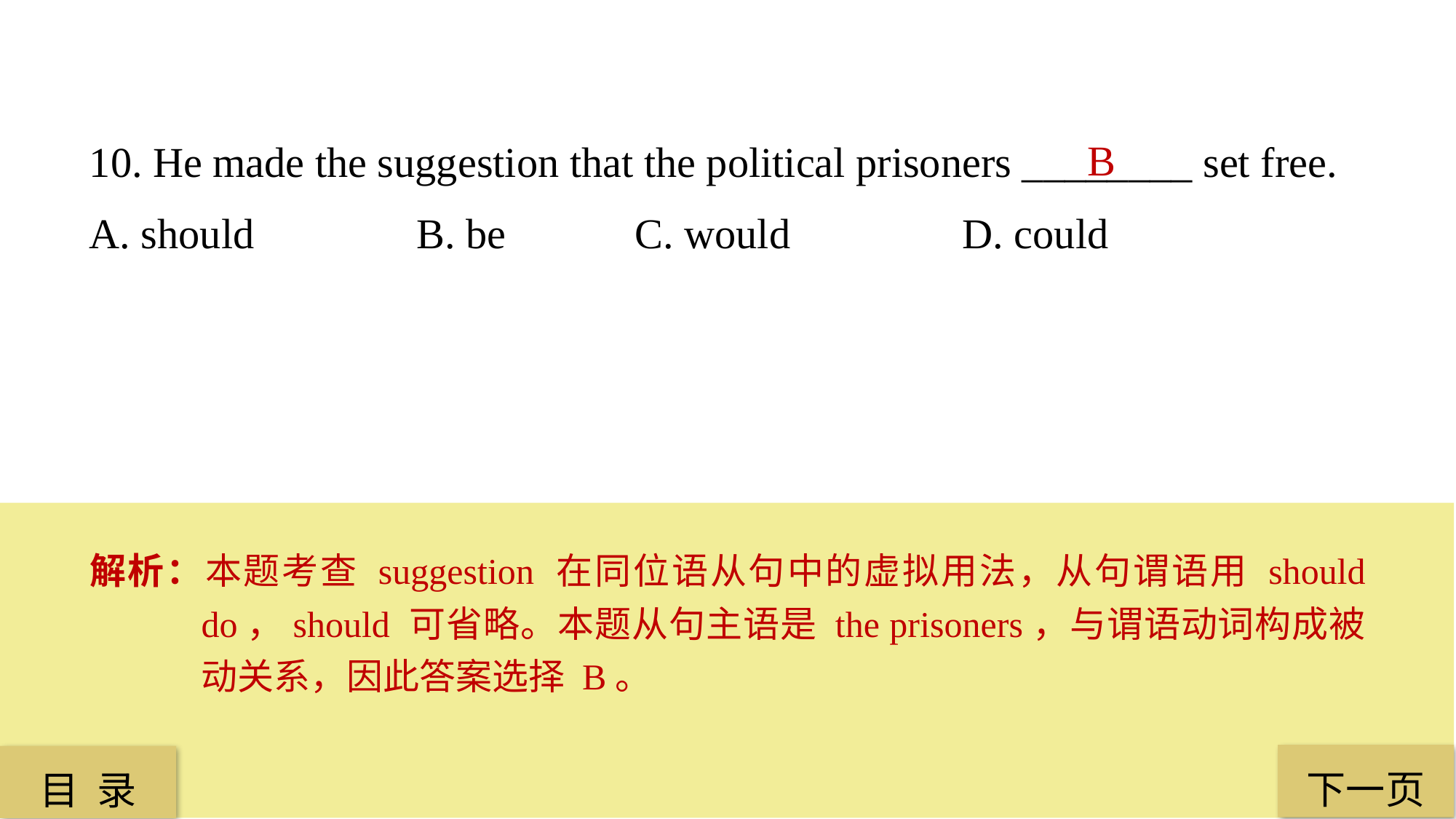

10. He made the suggestion that the political prisoners ________ set free.
A. should 		B. be 		C. would 		D. could
B
解析：本题考查 suggestion 在同位语从句中的虚拟用法，从句谓语用 should do，should 可省略。本题从句主语是 the prisoners，与谓语动词构成被动关系，因此答案选择 B。